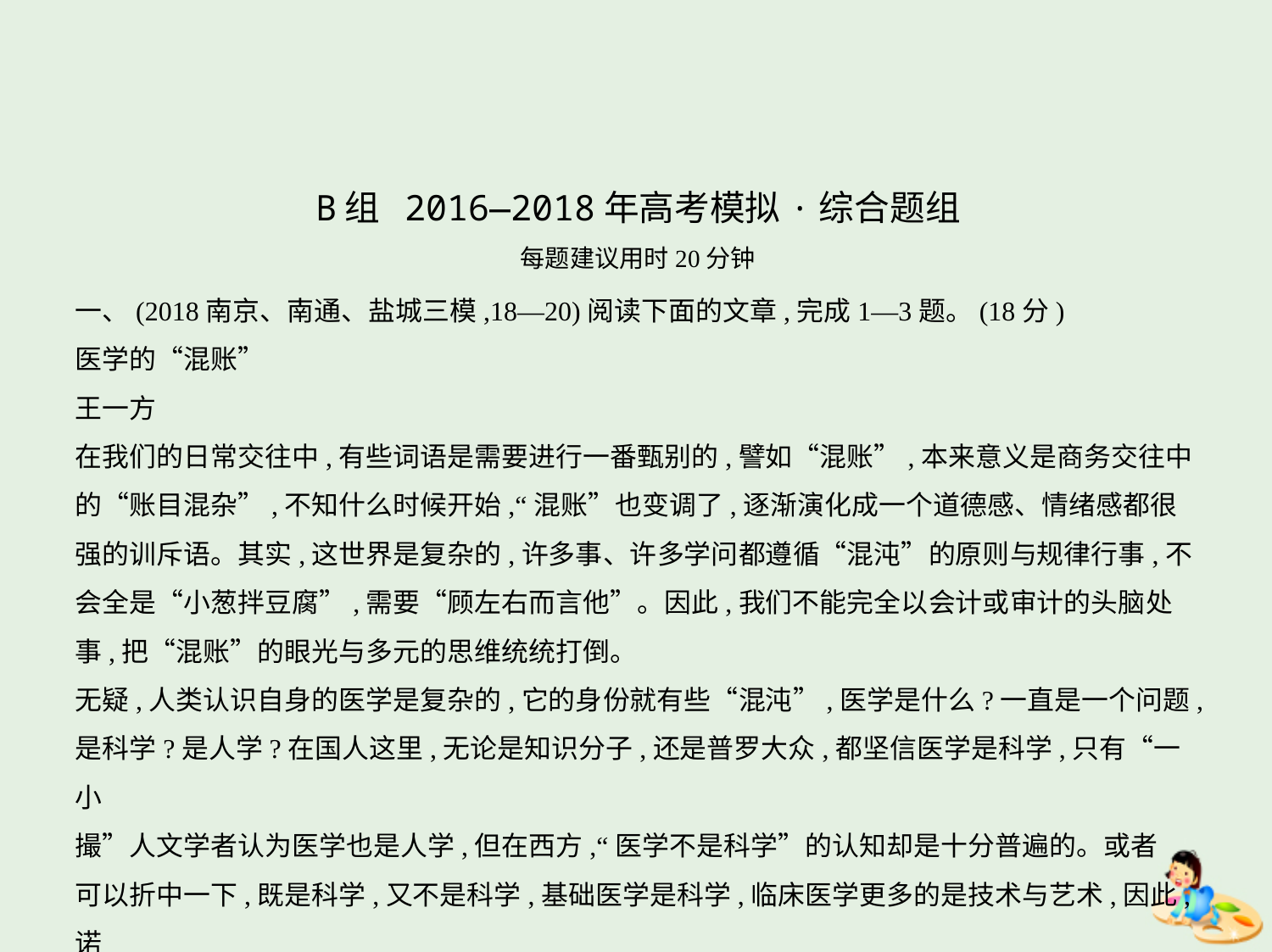

B组  2016—2018年高考模拟·综合题组
每题建议用时20分钟
一、(2018南京、南通、盐城三模,18—20)阅读下面的文章,完成1—3题。(18分)
医学的“混账”
王一方
在我们的日常交往中,有些词语是需要进行一番甄别的,譬如“混账”,本来意义是商务交往中
的“账目混杂”,不知什么时候开始,“混账”也变调了,逐渐演化成一个道德感、情绪感都很
强的训斥语。其实,这世界是复杂的,许多事、许多学问都遵循“混沌”的原则与规律行事,不
会全是“小葱拌豆腐”,需要“顾左右而言他”。因此,我们不能完全以会计或审计的头脑处
事,把“混账”的眼光与多元的思维统统打倒。
无疑,人类认识自身的医学是复杂的,它的身份就有些“混沌”,医学是什么?一直是一个问题,
是科学?是人学?在国人这里,无论是知识分子,还是普罗大众,都坚信医学是科学,只有“一小
撮”人文学者认为医学也是人学,但在西方,“医学不是科学”的认知却是十分普遍的。或者
可以折中一下,既是科学,又不是科学,基础医学是科学,临床医学更多的是技术与艺术,因此,诺